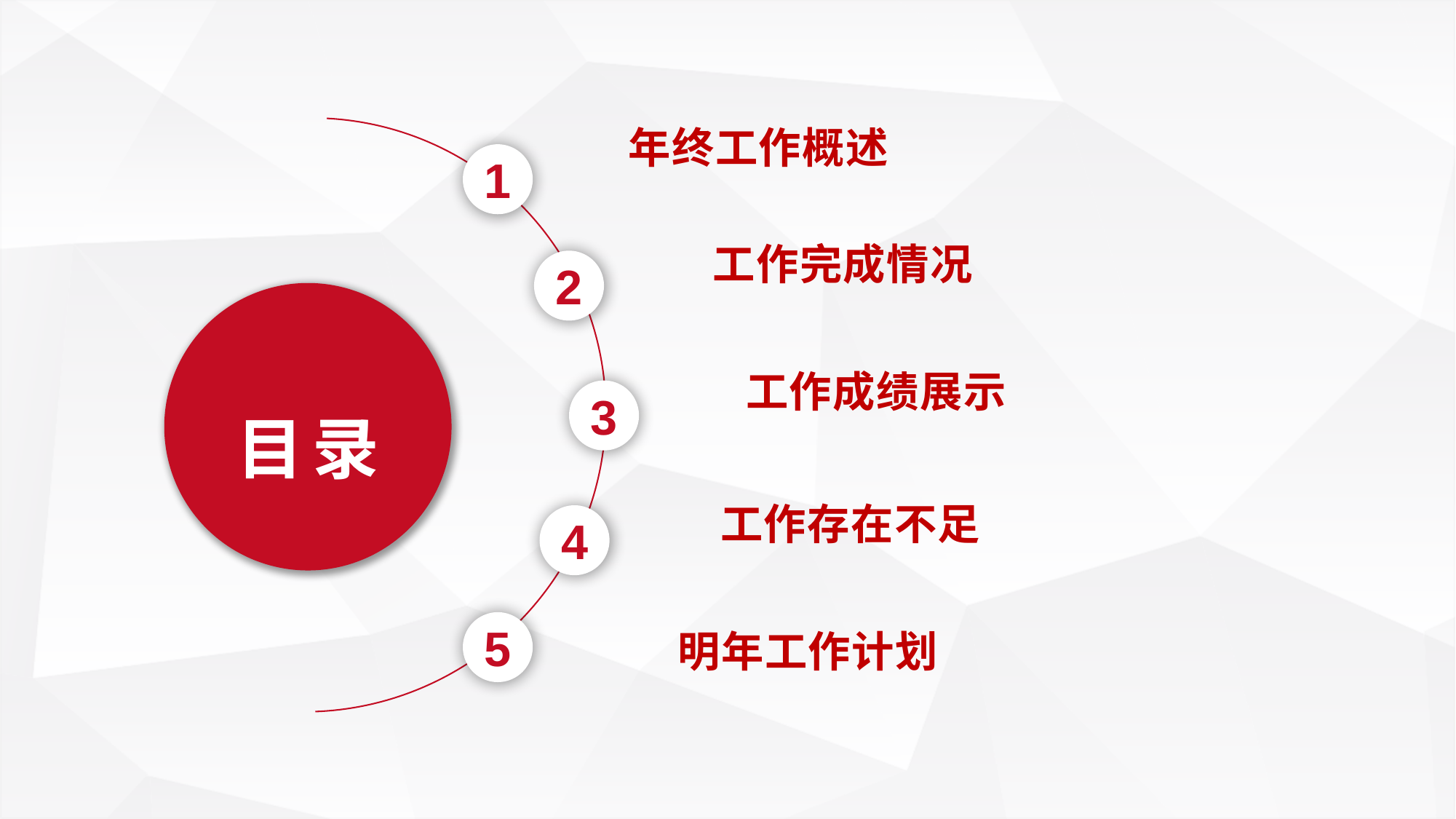

年终工作概述
1
工作完成情况
2
目录
工作成绩展示
3
工作存在不足
4
5
明年工作计划